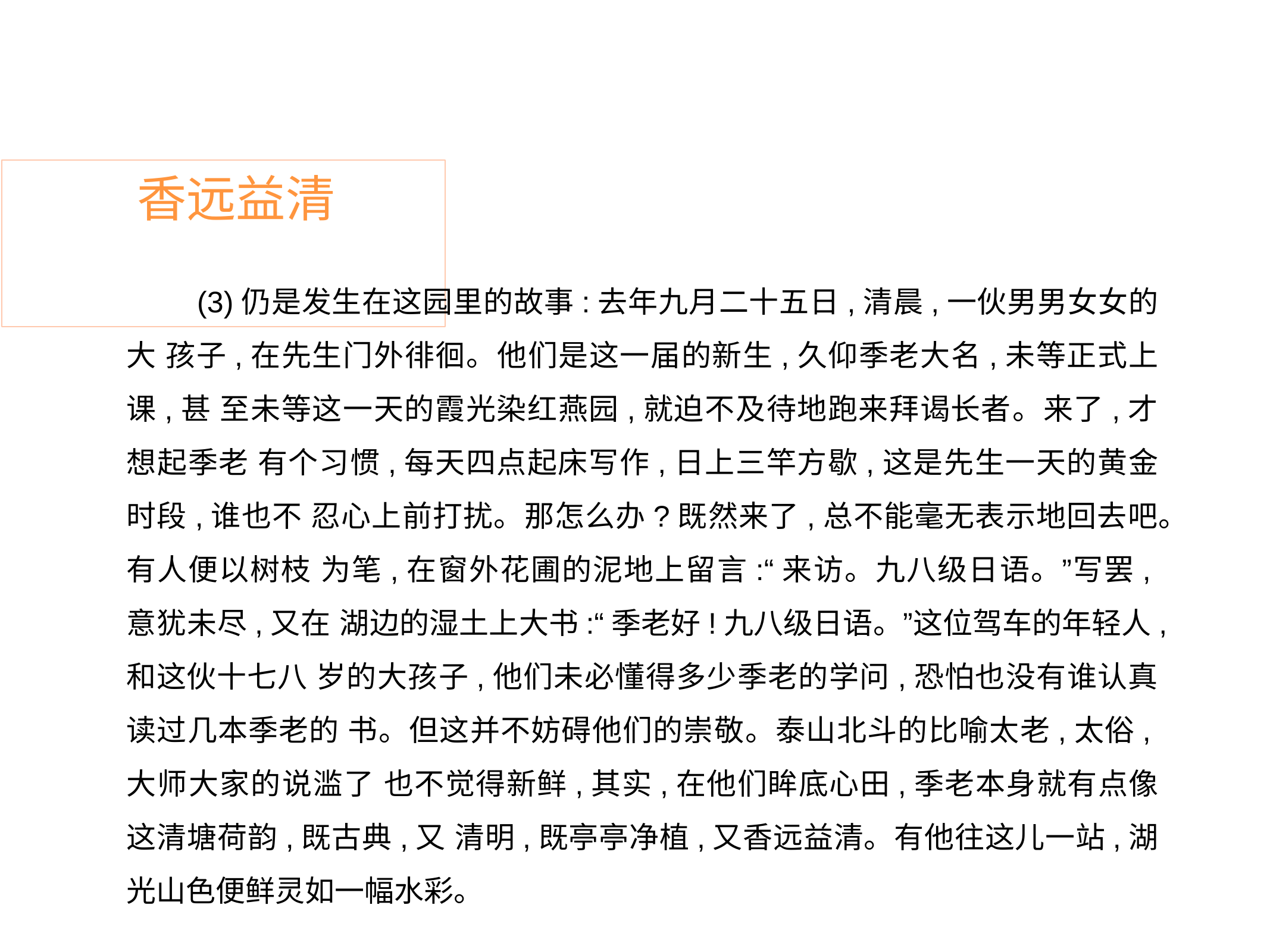

# 香远益清
(3)仍是发生在这园里的故事:去年九月二十五日,清晨,一伙男男女女的大 孩子,在先生门外徘徊。他们是这一届的新生,久仰季老大名,未等正式上课,甚 至未等这一天的霞光染红燕园,就迫不及待地跑来拜谒长者。来了,才想起季老 有个习惯,每天四点起床写作,日上三竿方歇,这是先生一天的黄金时段,谁也不 忍心上前打扰。那怎么办?既然来了,总不能毫无表示地回去吧。有人便以树枝 为笔,在窗外花圃的泥地上留言:“来访。九八级日语。”写罢,意犹未尽,又在 湖边的湿土上大书:“季老好!九八级日语。”这位驾车的年轻人,和这伙十七八 岁的大孩子,他们未必懂得多少季老的学问,恐怕也没有谁认真读过几本季老的 书。但这并不妨碍他们的崇敬。泰山北斗的比喻太老,太俗,大师大家的说滥了 也不觉得新鲜,其实,在他们眸底心田,季老本身就有点像这清塘荷韵,既古典,又 清明,既亭亭净植,又香远益清。有他往这儿一站,湖光山色便鲜灵如一幅水彩。